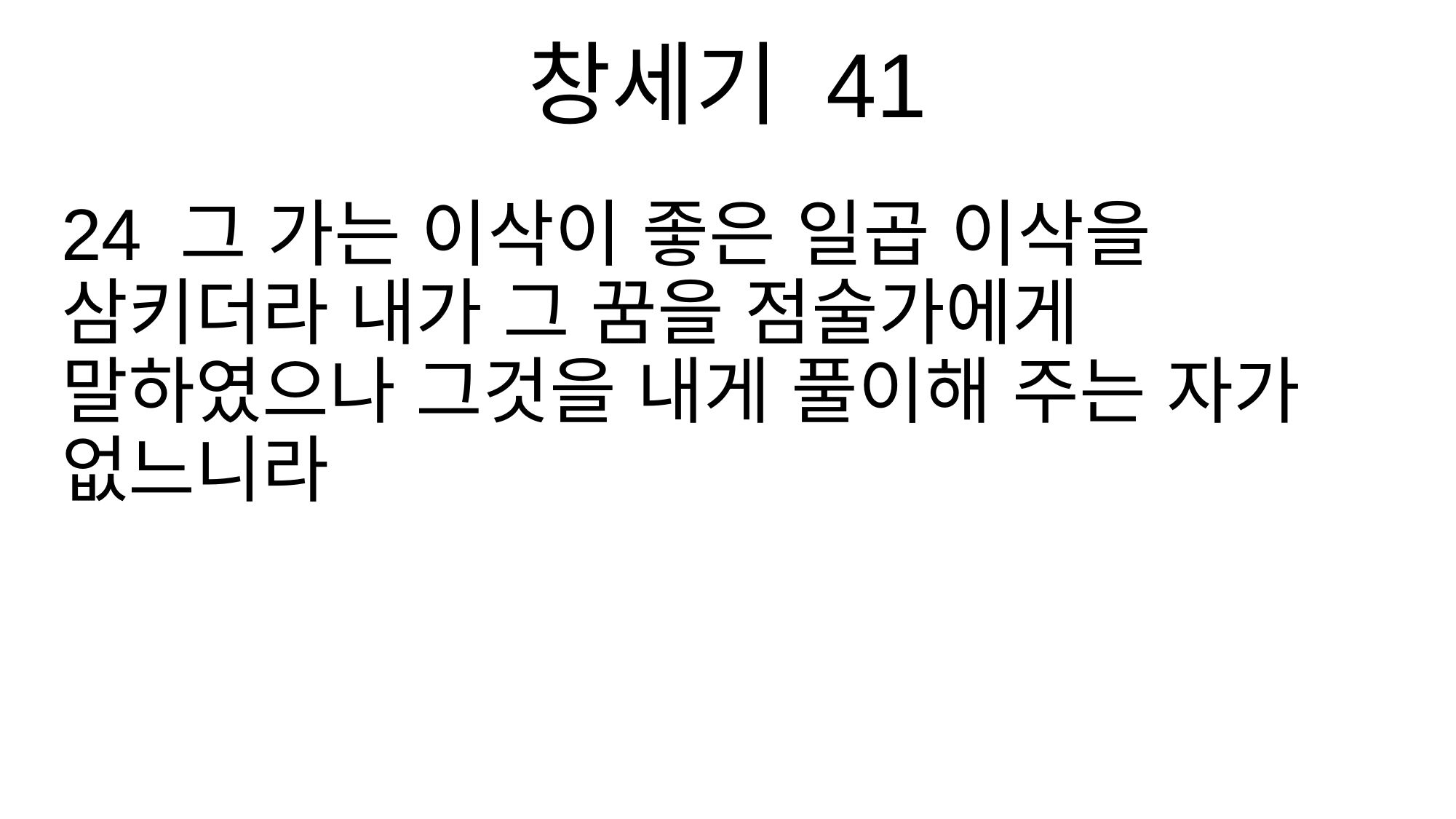

창세기 41
24 그 가는 이삭이 좋은 일곱 이삭을 삼키더라 내가 그 꿈을 점술가에게 말하였으나 그것을 내게 풀이해 주는 자가 없느니라